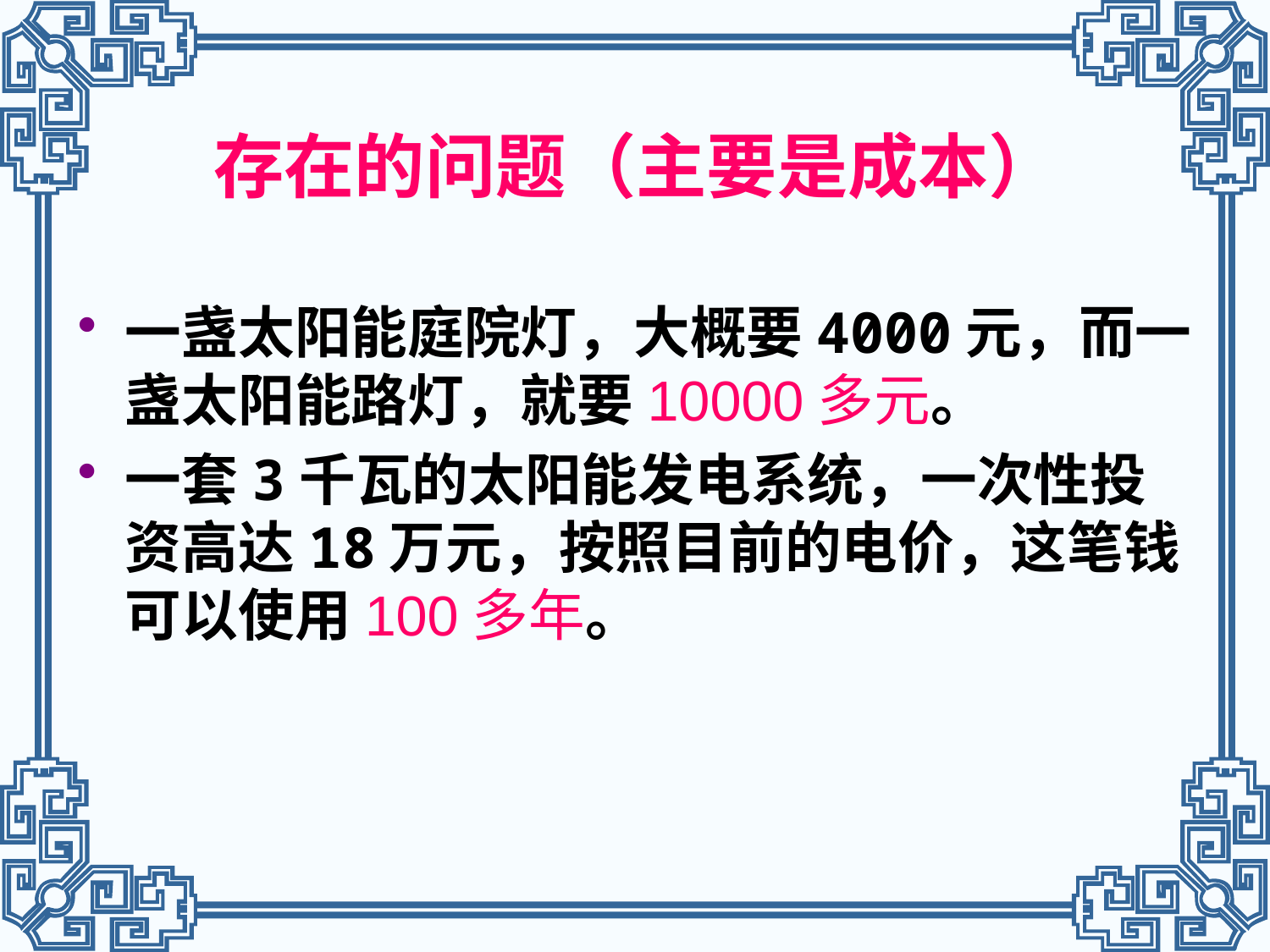

存在的问题（主要是成本）

一盏太阳能庭院灯，大概要4000元，而一盏太阳能路灯，就要10000多元。
一套3千瓦的太阳能发电系统，一次性投资高达18万元，按照目前的电价，这笔钱可以使用100多年。